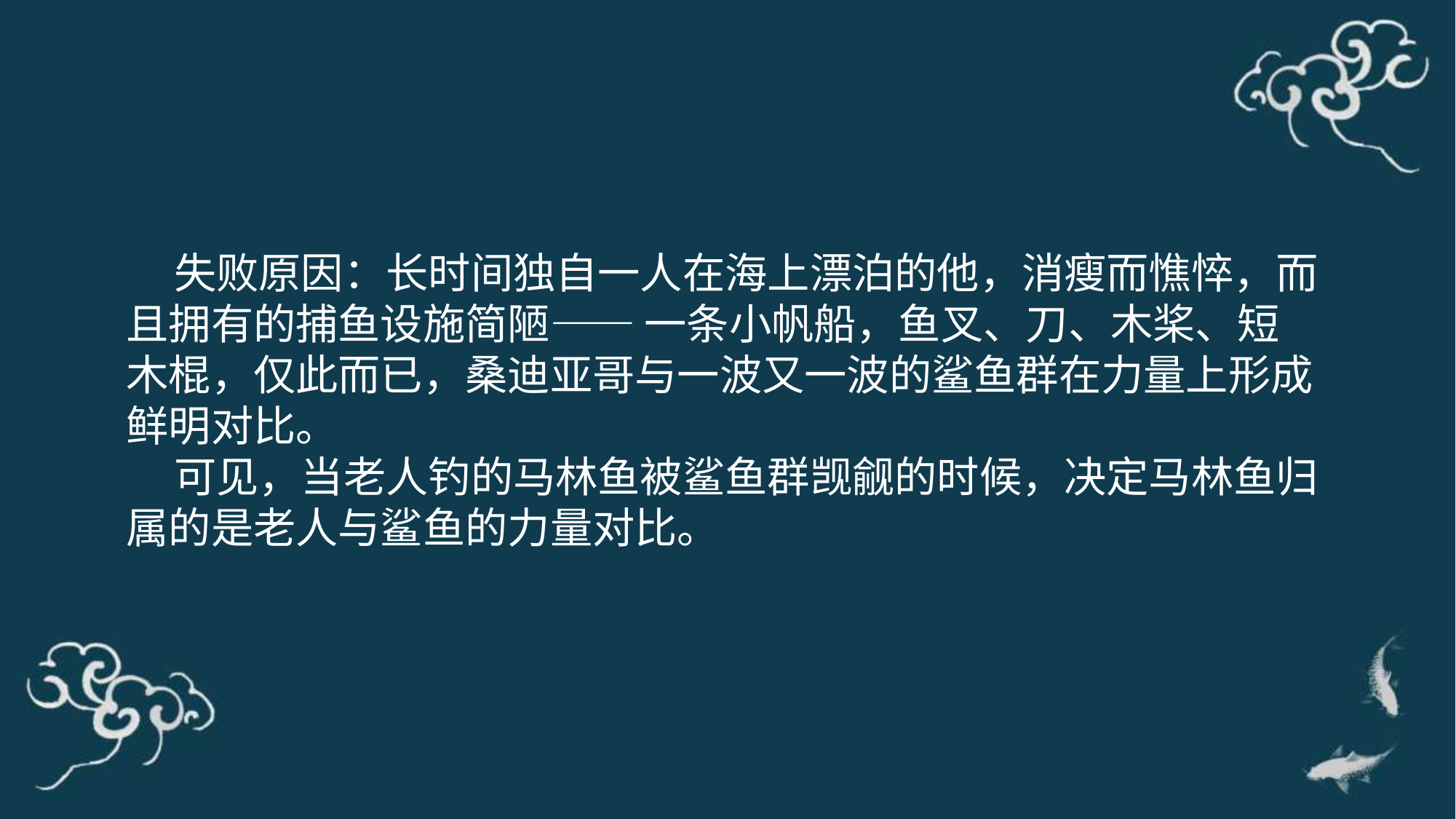

失败原因：长时间独自一人在海上漂泊的他，消瘦而憔悴，而且拥有的捕鱼设施简陋—— 一条小帆船，鱼叉、刀、木桨、短木棍，仅此而已，桑迪亚哥与一波又一波的鲨鱼群在力量上形成鲜明对比。
    可见，当老人钓的马林鱼被鲨鱼群觊觎的时候，决定马林鱼归属的是老人与鲨鱼的力量对比。